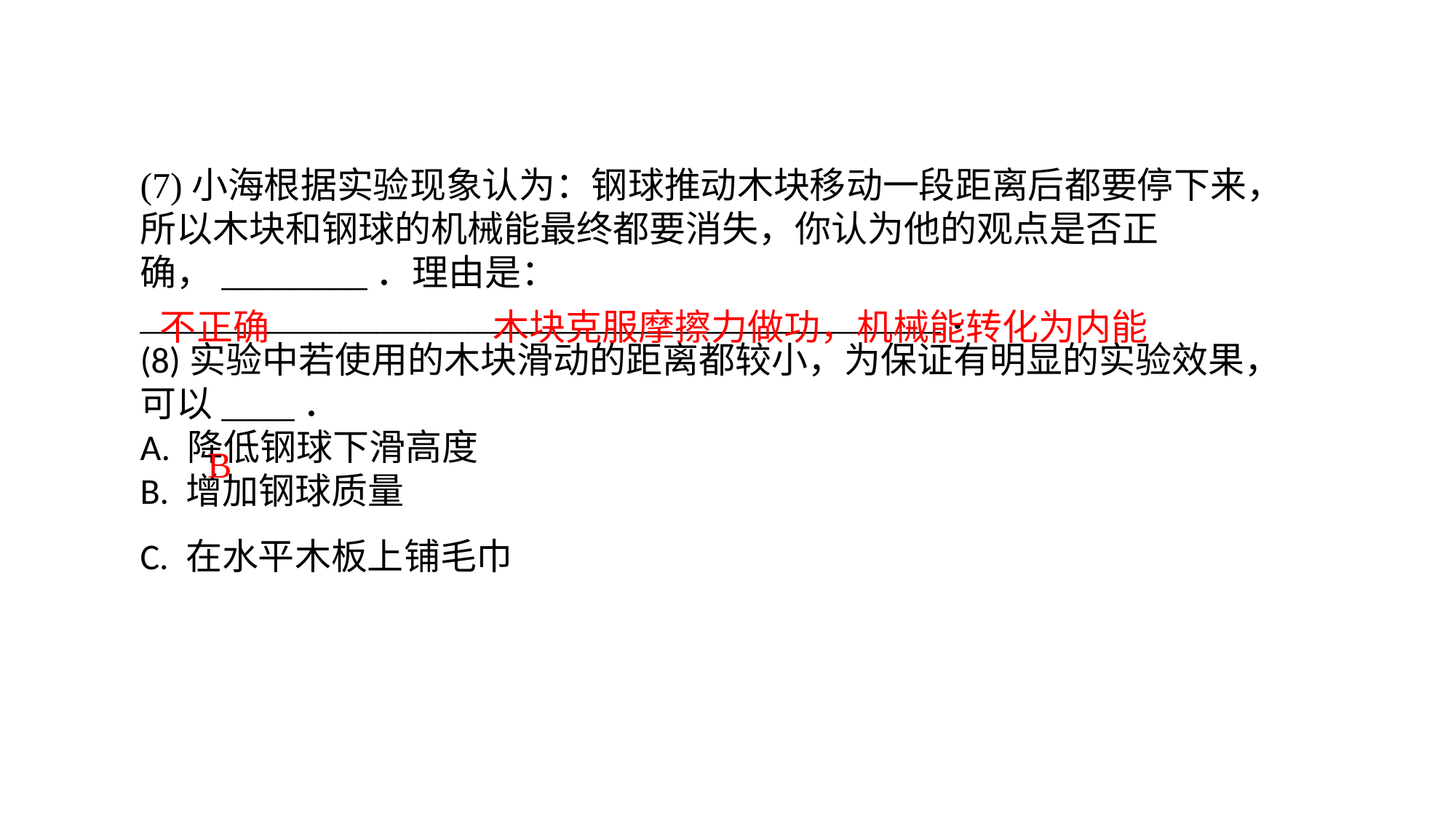

(7)小海根据实验现象认为：钢球推动木块移动一段距离后都要停下来，所以木块和钢球的机械能最终都要消失，你认为他的观点是否正确，________．理由是：____________________________________________．(8)实验中若使用的木块滑动的距离都较小，为保证有明显的实验效果，可以____．A. 降低钢球下滑高度B. 增加钢球质量C. 在水平木板上铺毛巾

不正确
木块克服摩擦力做功，机械能转化为内能
B